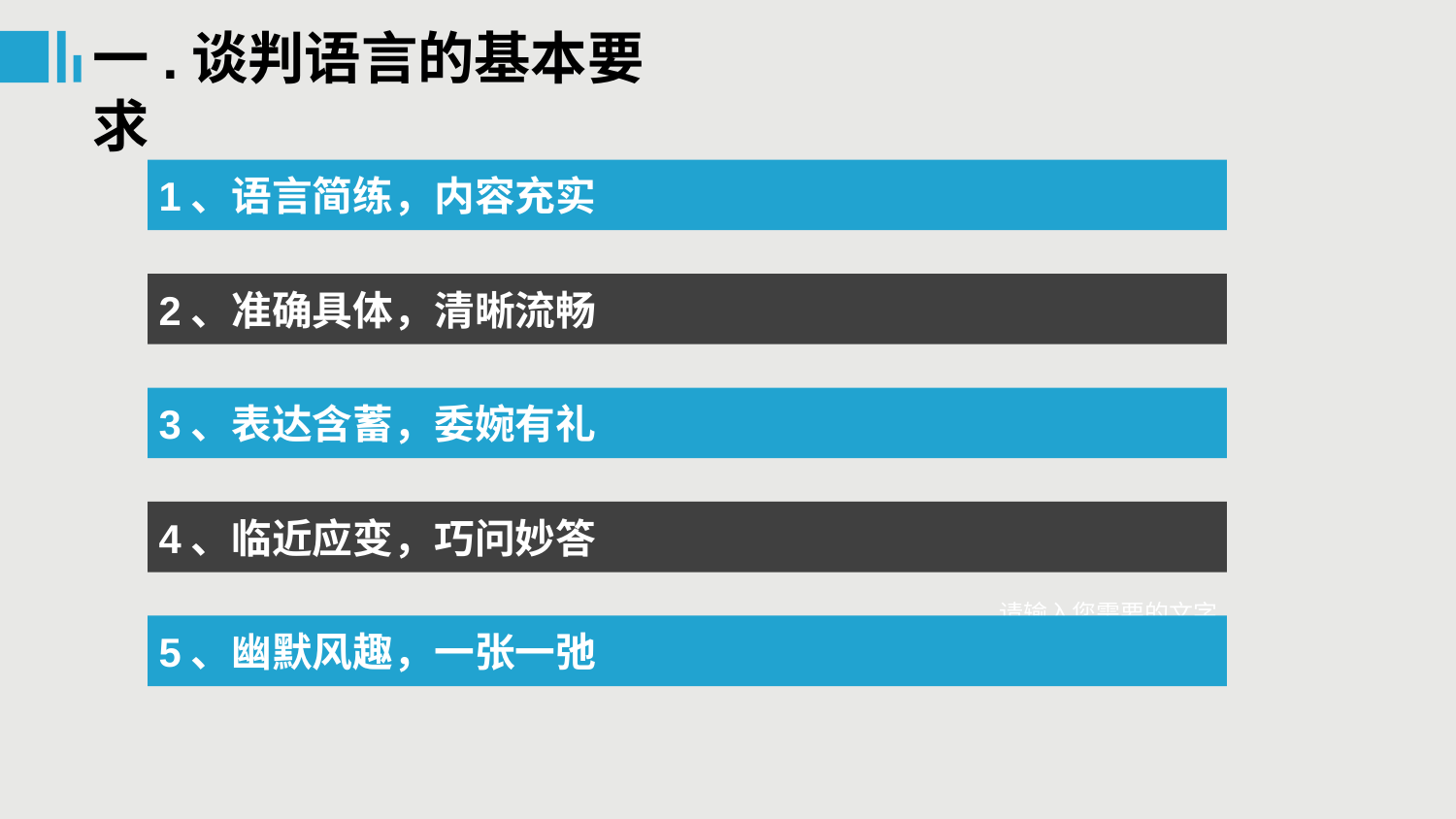

一.谈判语言的基本要求

1、语言简练，内容充实
2、准确具体，清晰流畅
3、表达含蓄，委婉有礼
4、临近应变，巧问妙答
请输入您需要的文字
5、幽默风趣，一张一弛